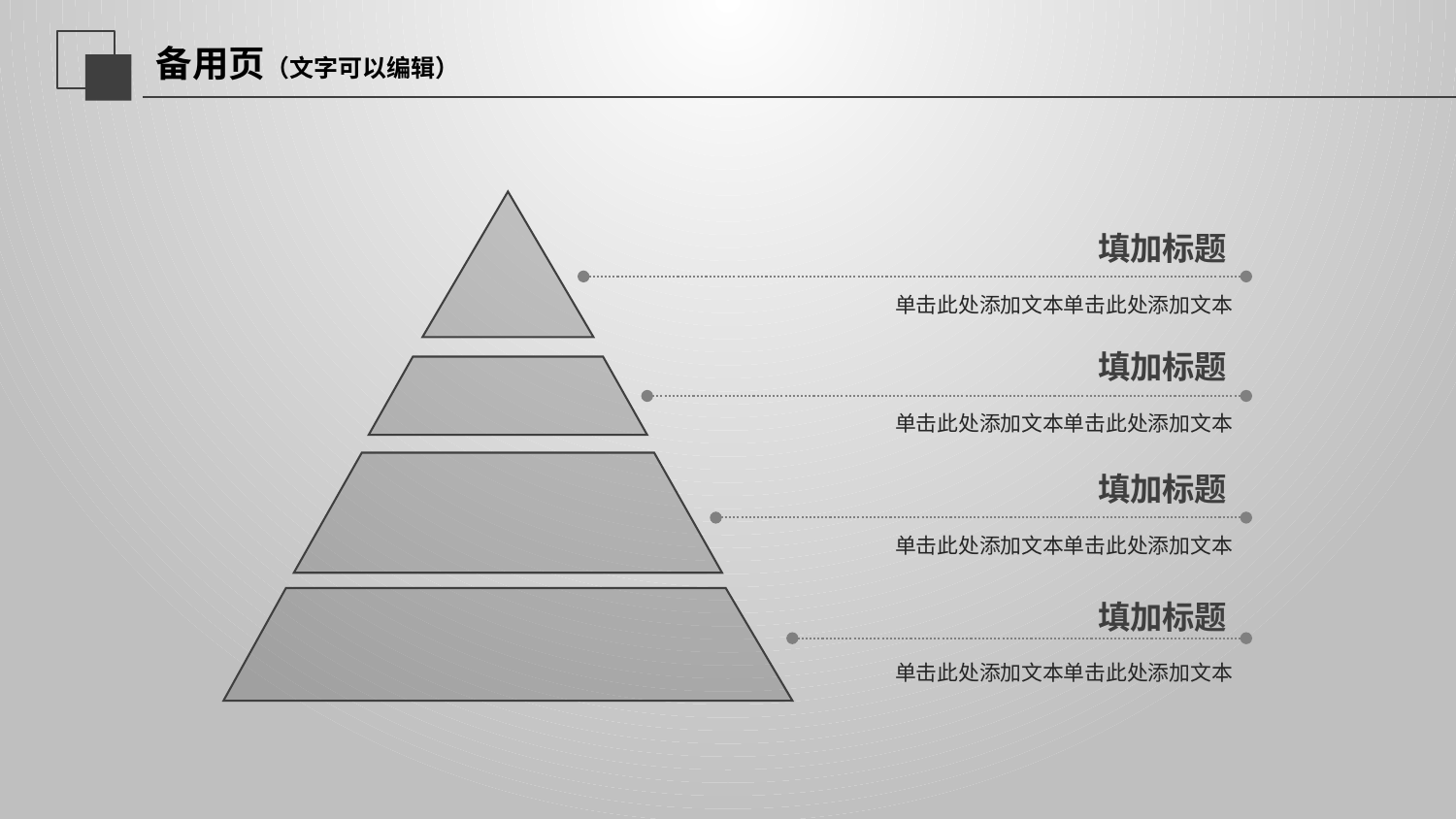

延迟符
# 备用页（文字可以编辑）

填加标题
单击此处添加文本单击此处添加文本
填加标题

单击此处添加文本单击此处添加文本

填加标题
单击此处添加文本单击此处添加文本

填加标题
单击此处添加文本单击此处添加文本